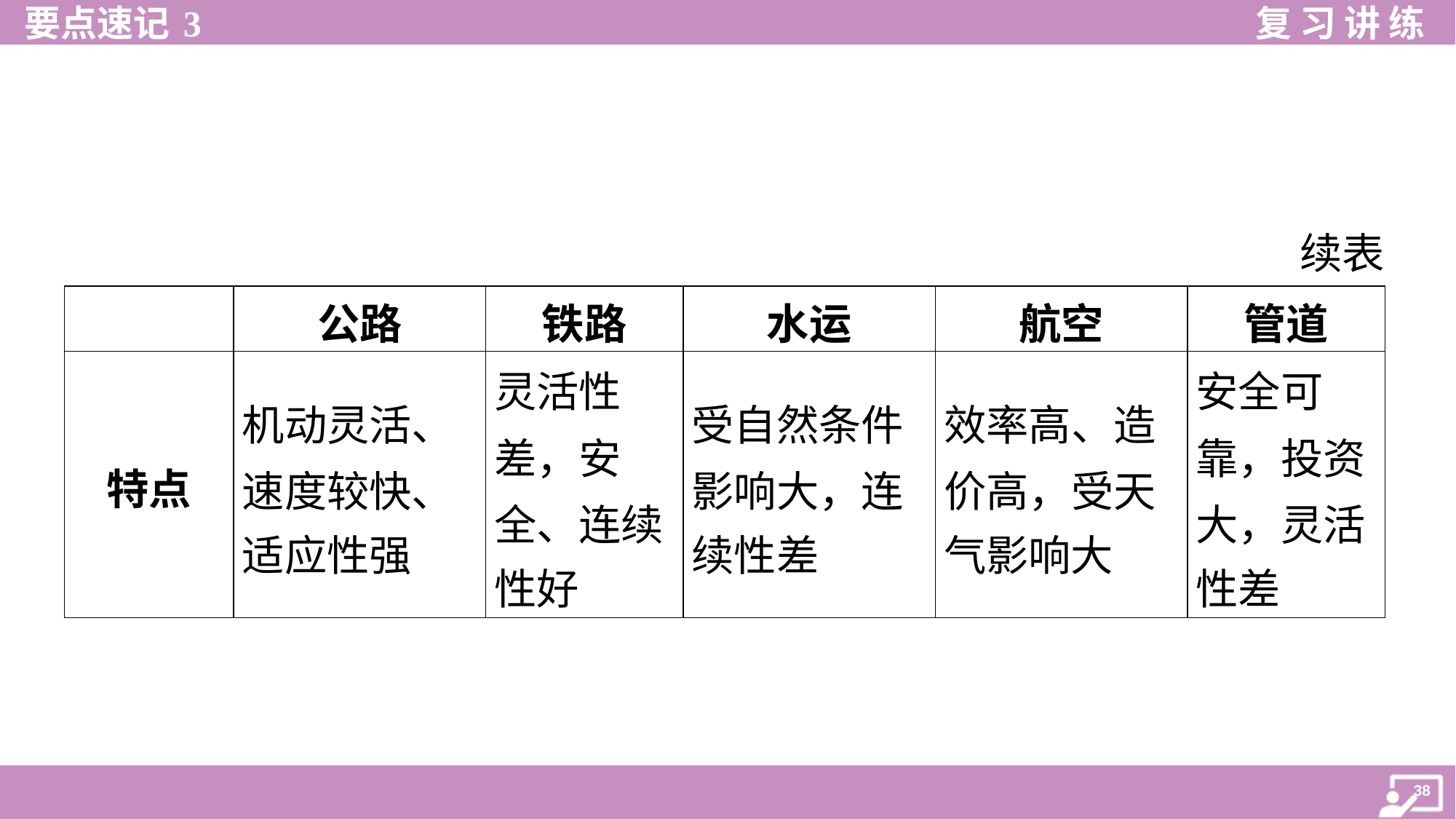

续表
|  | 公路 | 铁路 | 水运 | 航空 | 管道 |
| --- | --- | --- | --- | --- | --- |
| 特点 | 机动灵活、 速度较快、 适应性强 | 灵活性 差，安 全、连续 性好 | 受自然条件 影响大，连 续性差 | 效率高、造 价高，受天 气影响大 | 安全可 靠，投资 大，灵活 性差 |